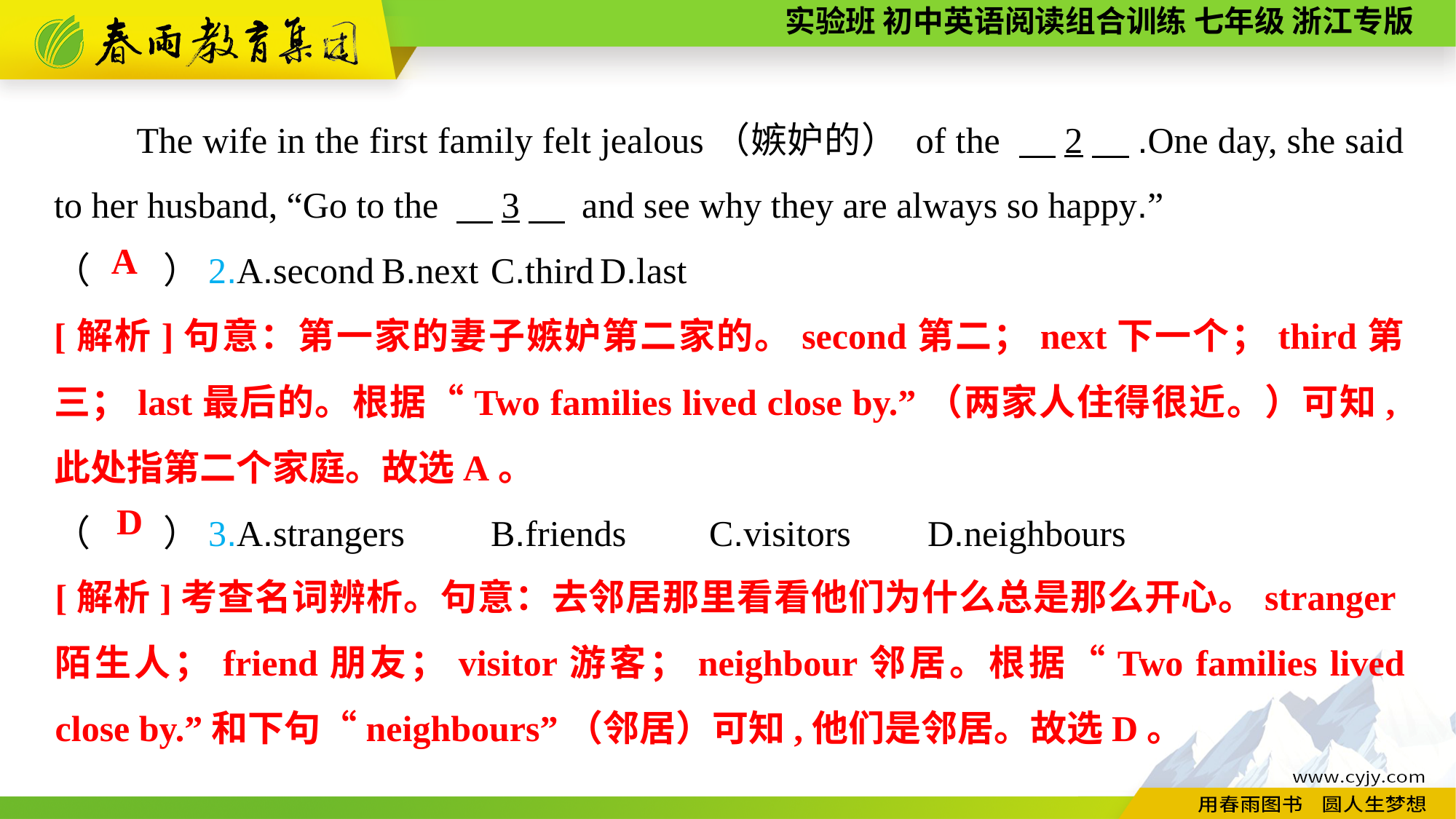

The wife in the first family felt jealous（嫉妒的） of the 　2　.One day, she said to her husband, “Go to the 　3　 and see why they are always so happy.”
（　　）2.A.second	B.next	C.third	D.last

（　　）3.A.strangers	B.friends	C.visitors	D.neighbours
A
[解析]句意：第一家的妻子嫉妒第二家的。second第二；next下一个；third第三；last最后的。根据“Two families lived close by.”（两家人住得很近。）可知,此处指第二个家庭。故选A。
D
[解析]考查名词辨析。句意：去邻居那里看看他们为什么总是那么开心。stranger陌生人；friend朋友；visitor游客；neighbour邻居。根据“Two families lived close by.”和下句“neighbours”（邻居）可知,他们是邻居。故选D。